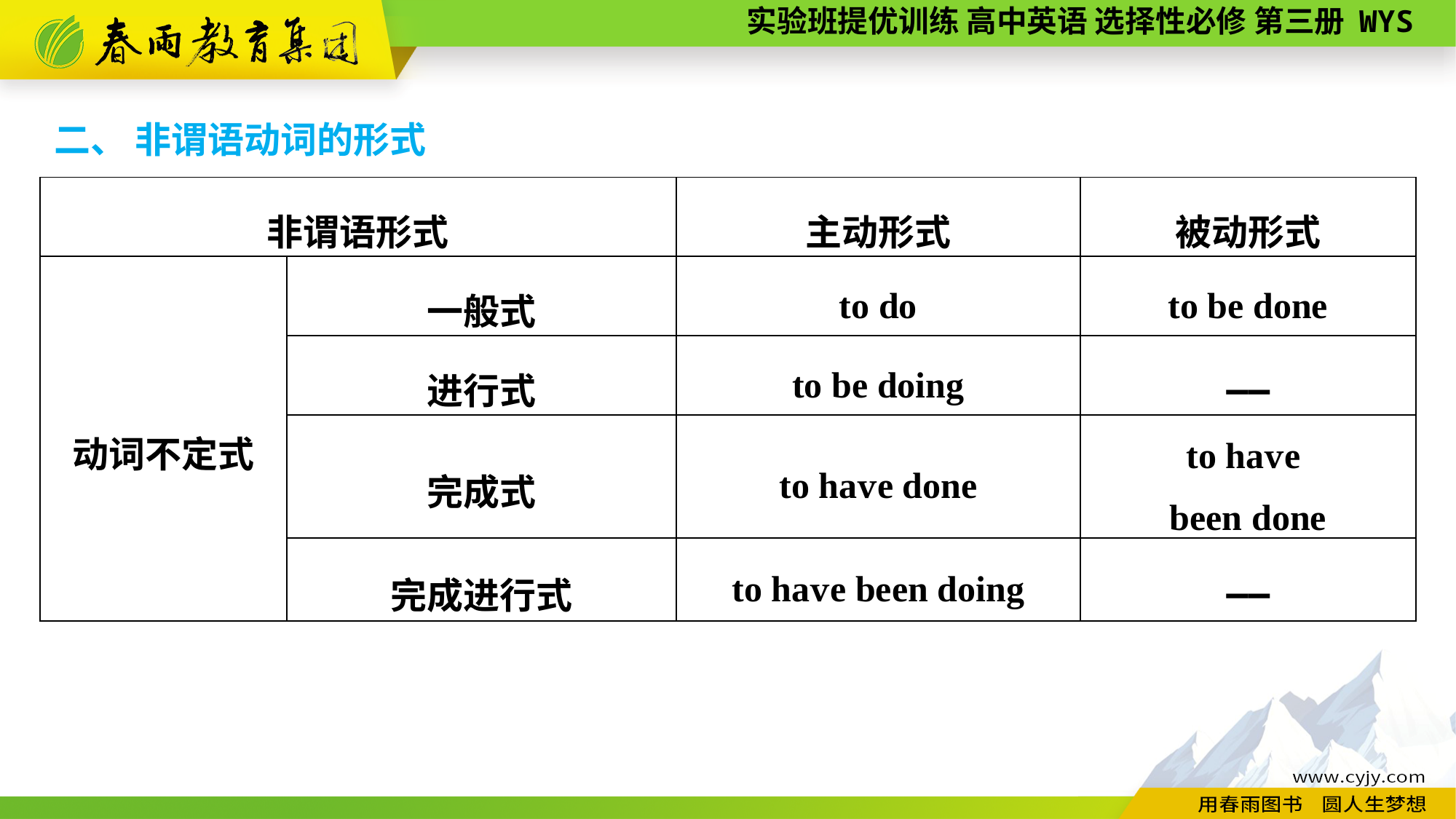

二、 非谓语动词的形式
| 非谓语形式 |  | 主动形式 | 被动形式 |
| --- | --- | --- | --- |
| 动词不定式 | 一般式 | to do | to be done |
|  | 进行式 | to be doing | —— |
|  | 完成式 | to have done | to have been done |
|  | 完成进行式 | to have been doing | —— |